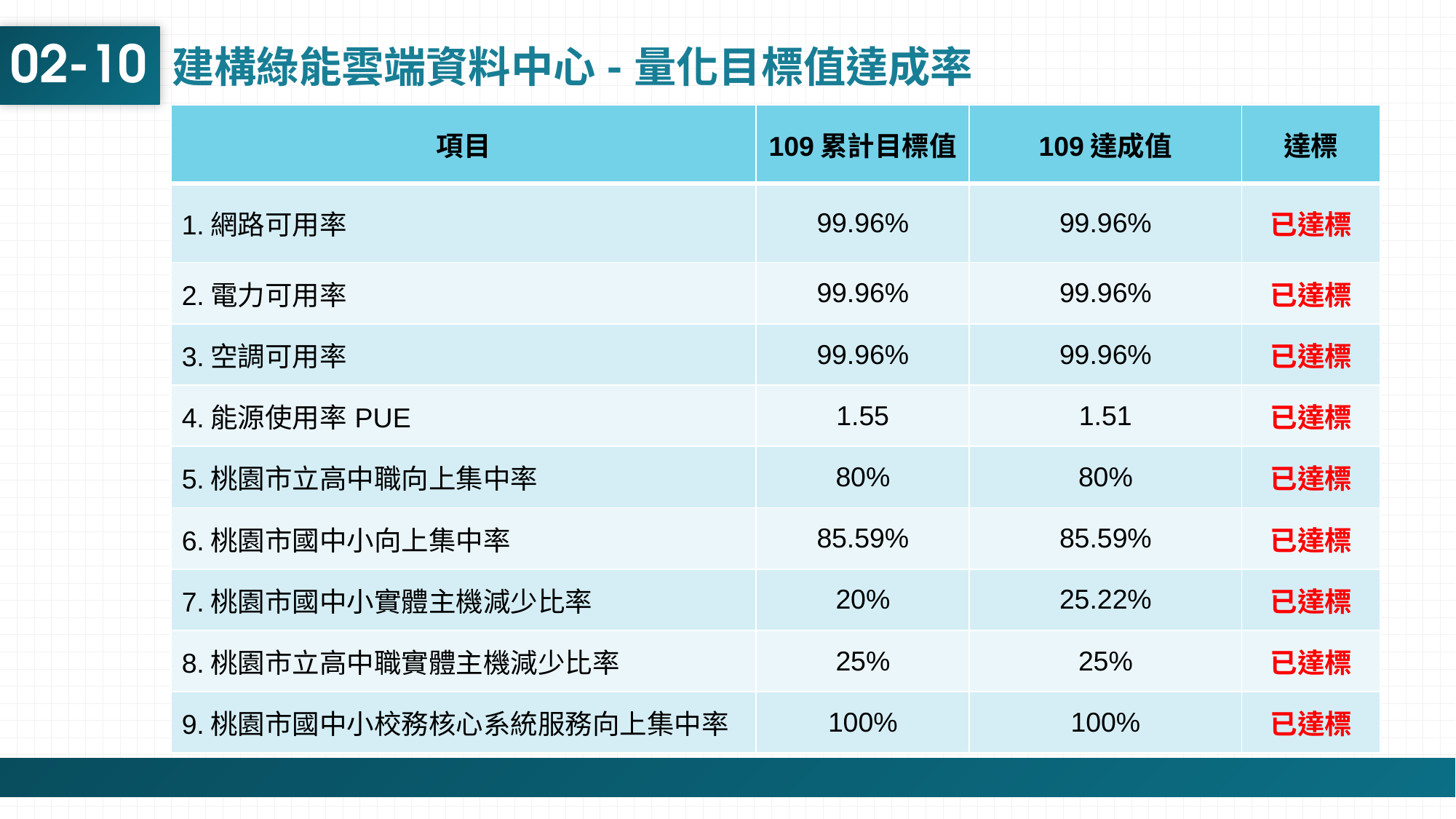

02-10
建構綠能雲端資料中心-量化目標值達成率
| 項目 | 109累計目標值 | 109達成值 | 達標 |
| --- | --- | --- | --- |
| 1.網路可用率 | 99.96% | 99.96% | 已達標 |
| 2.電力可用率 | 99.96% | 99.96% | 已達標 |
| 3.空調可用率 | 99.96% | 99.96% | 已達標 |
| 4.能源使用率PUE | 1.55 | 1.51 | 已達標 |
| 5.桃園市立高中職向上集中率 | 80% | 80% | 已達標 |
| 6.桃園市國中小向上集中率 | 85.59% | 85.59% | 已達標 |
| 7.桃園市國中小實體主機減少比率 | 20% | 25.22% | 已達標 |
| 8.桃園市立高中職實體主機減少比率 | 25% | 25% | 已達標 |
| 9.桃園市國中小校務核心系統服務向上集中率 | 100% | 100% | 已達標 |